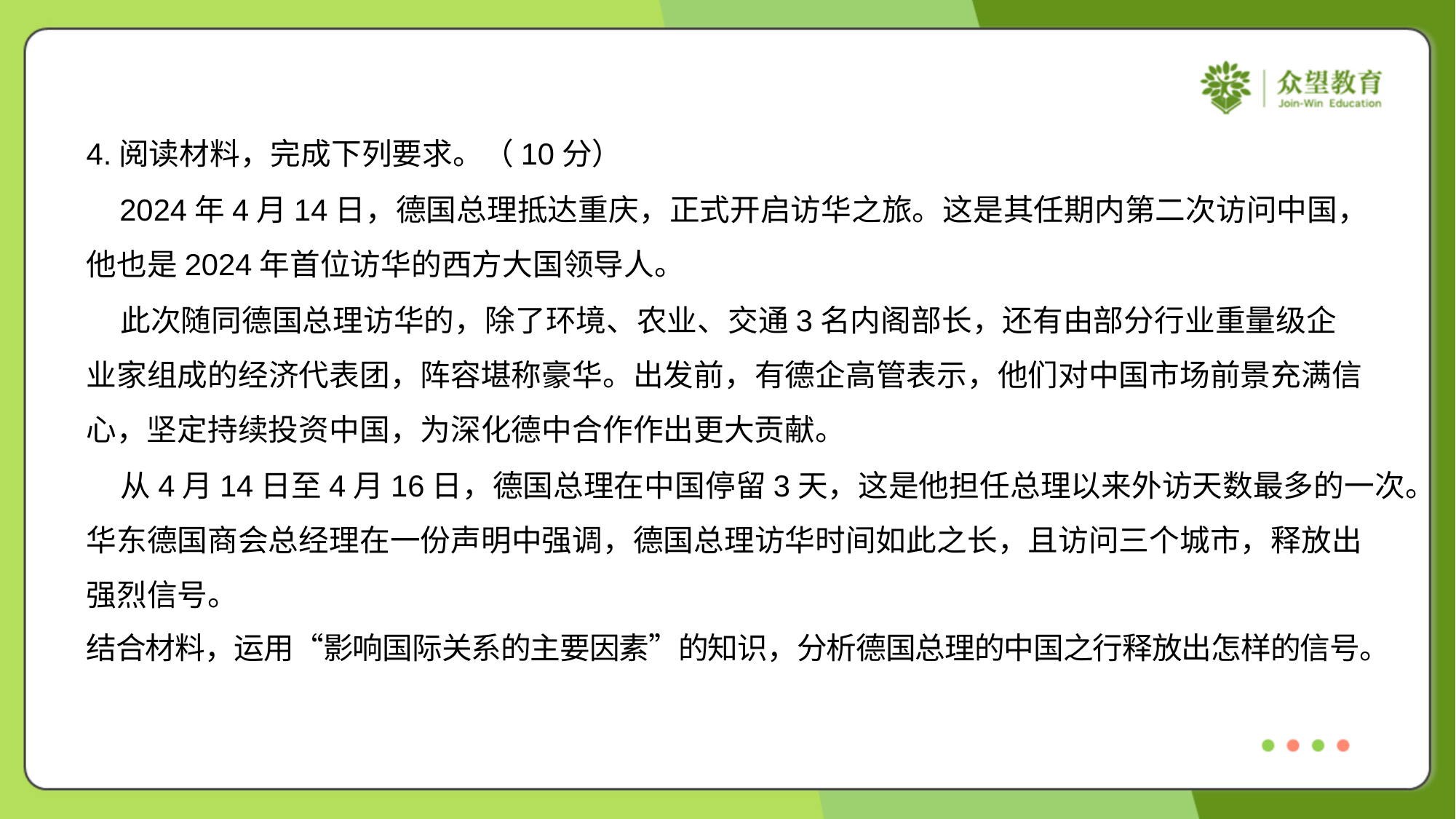

4.阅读材料，完成下列要求。（10分）
    2024年4月14日，德国总理抵达重庆，正式开启访华之旅。这是其任期内第二次访问中国，
他也是2024年首位访华的西方大国领导人。
    此次随同德国总理访华的，除了环境、农业、交通3名内阁部长，还有由部分行业重量级企
业家组成的经济代表团，阵容堪称豪华。出发前，有德企高管表示，他们对中国市场前景充满信
心，坚定持续投资中国，为深化德中合作作出更大贡献。
    从4月14日至4月16日，德国总理在中国停留3天，这是他担任总理以来外访天数最多的一次。
华东德国商会总经理在一份声明中强调，德国总理访华时间如此之长，且访问三个城市，释放出
强烈信号。
结合材料，运用“影响国际关系的主要因素”的知识，分析德国总理的中国之行释放出怎样的信号。